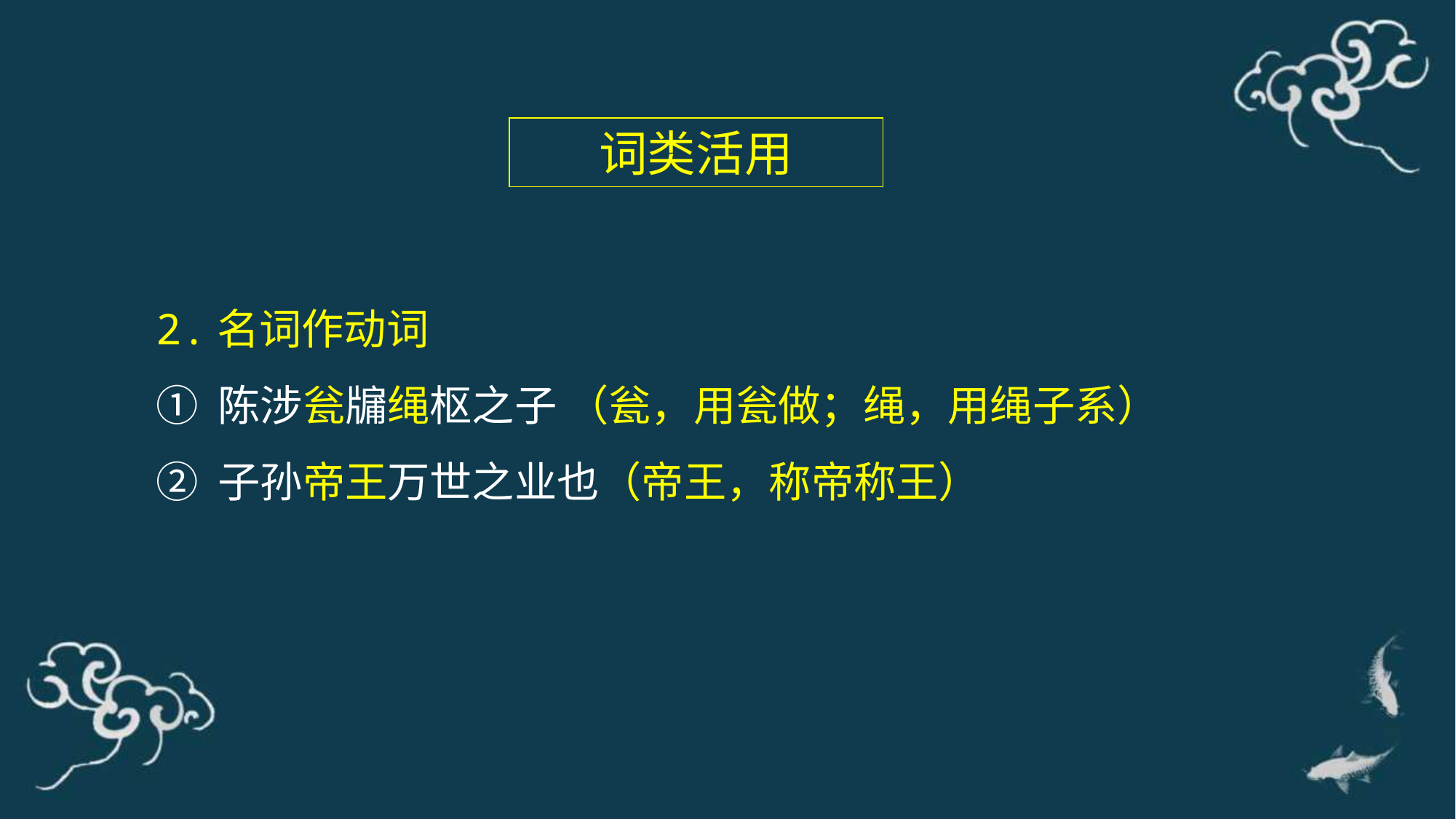

词类活用
2.名词作动词
① 陈涉瓮牖绳枢之子 （瓮，用瓮做；绳，用绳子系）
② 子孙帝王万世之业也（帝王，称帝称王）